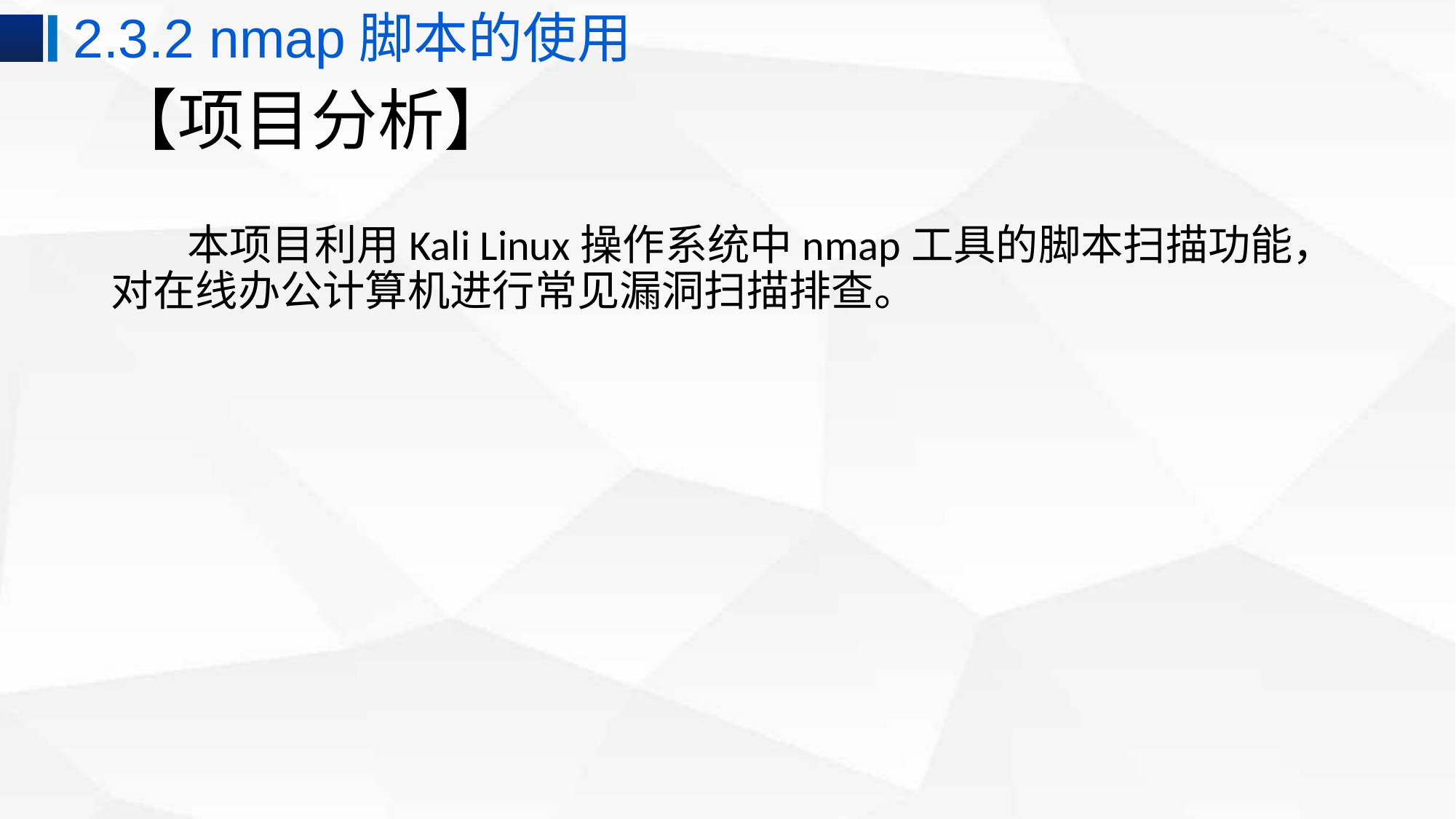

2.3.2 nmap脚本的使用

# 【项目分析】
       本项目利用Kali Linux操作系统中nmap工具的脚本扫描功能，对在线办公计算机进行常见漏洞扫描排查。